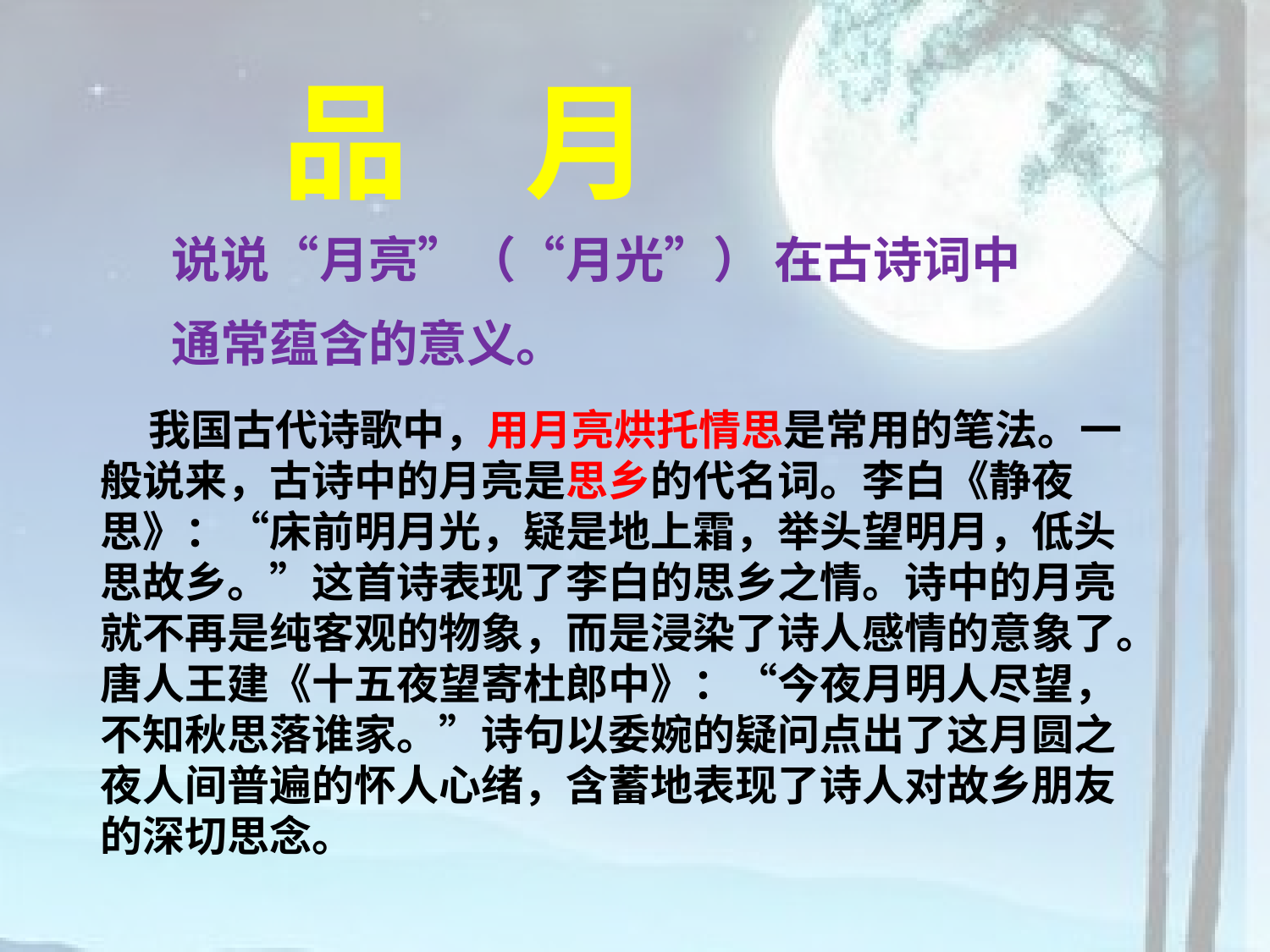

品    月
说说“月亮”（“月光”） 在古诗词中
通常蕴含的意义。
    我国古代诗歌中，用月亮烘托情思是常用的笔法。一般说来，古诗中的月亮是思乡的代名词。李白《静夜思》：“床前明月光，疑是地上霜，举头望明月，低头思故乡。”这首诗表现了李白的思乡之情。诗中的月亮就不再是纯客观的物象，而是浸染了诗人感情的意象了。唐人王建《十五夜望寄杜郎中》：“今夜月明人尽望，不知秋思落谁家。”诗句以委婉的疑问点出了这月圆之夜人间普遍的怀人心绪，含蓄地表现了诗人对故乡朋友的深切思念。